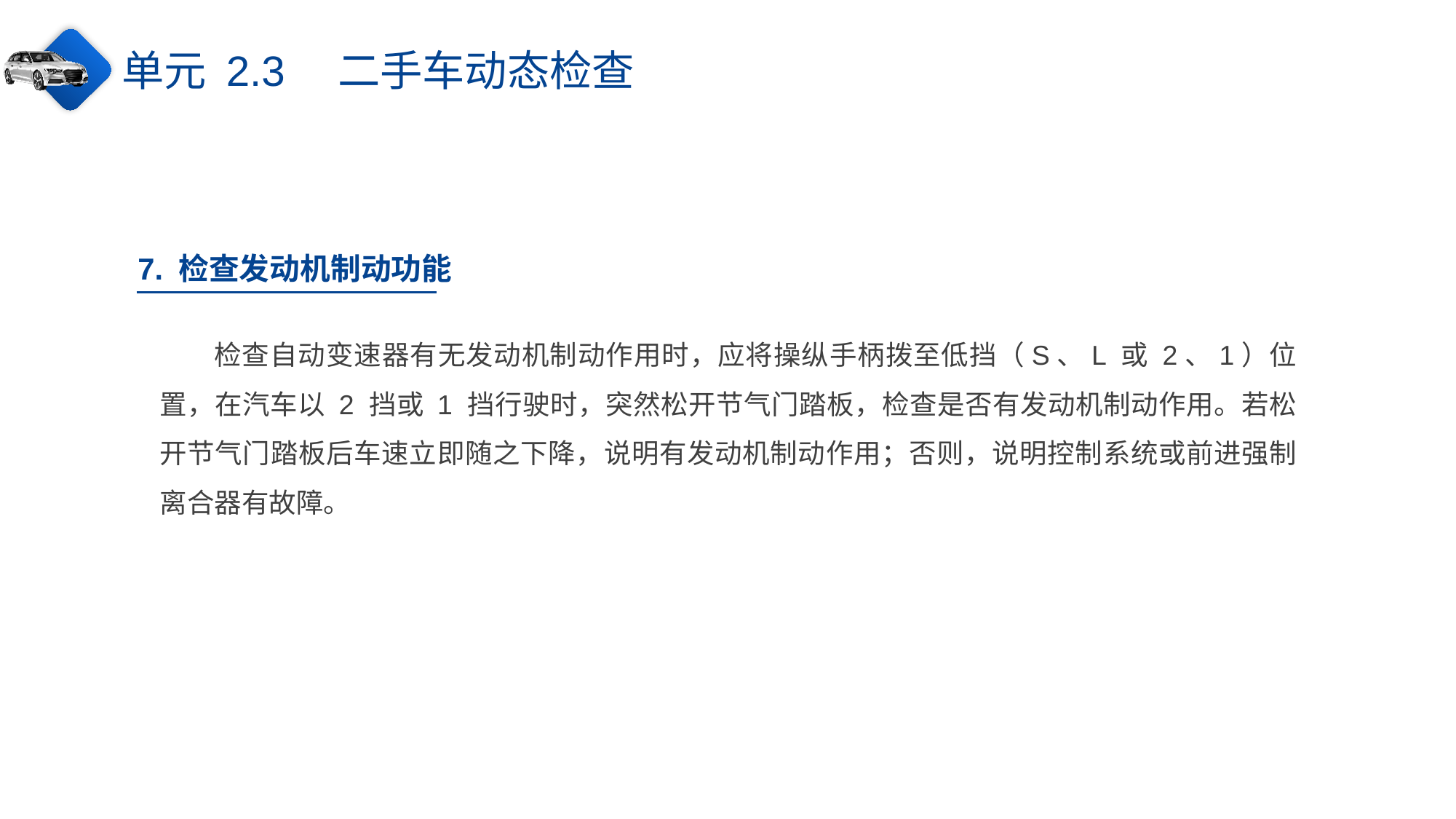

单元 2.3　二手车动态检查
7. 检查发动机制动功能
检查自动变速器有无发动机制动作用时，应将操纵手柄拨至低挡（S、L 或 2、1）位置，在汽车以 2 挡或 1 挡行驶时，突然松开节气门踏板，检查是否有发动机制动作用。若松开节气门踏板后车速立即随之下降，说明有发动机制动作用；否则，说明控制系统或前进强制离合器有故障。